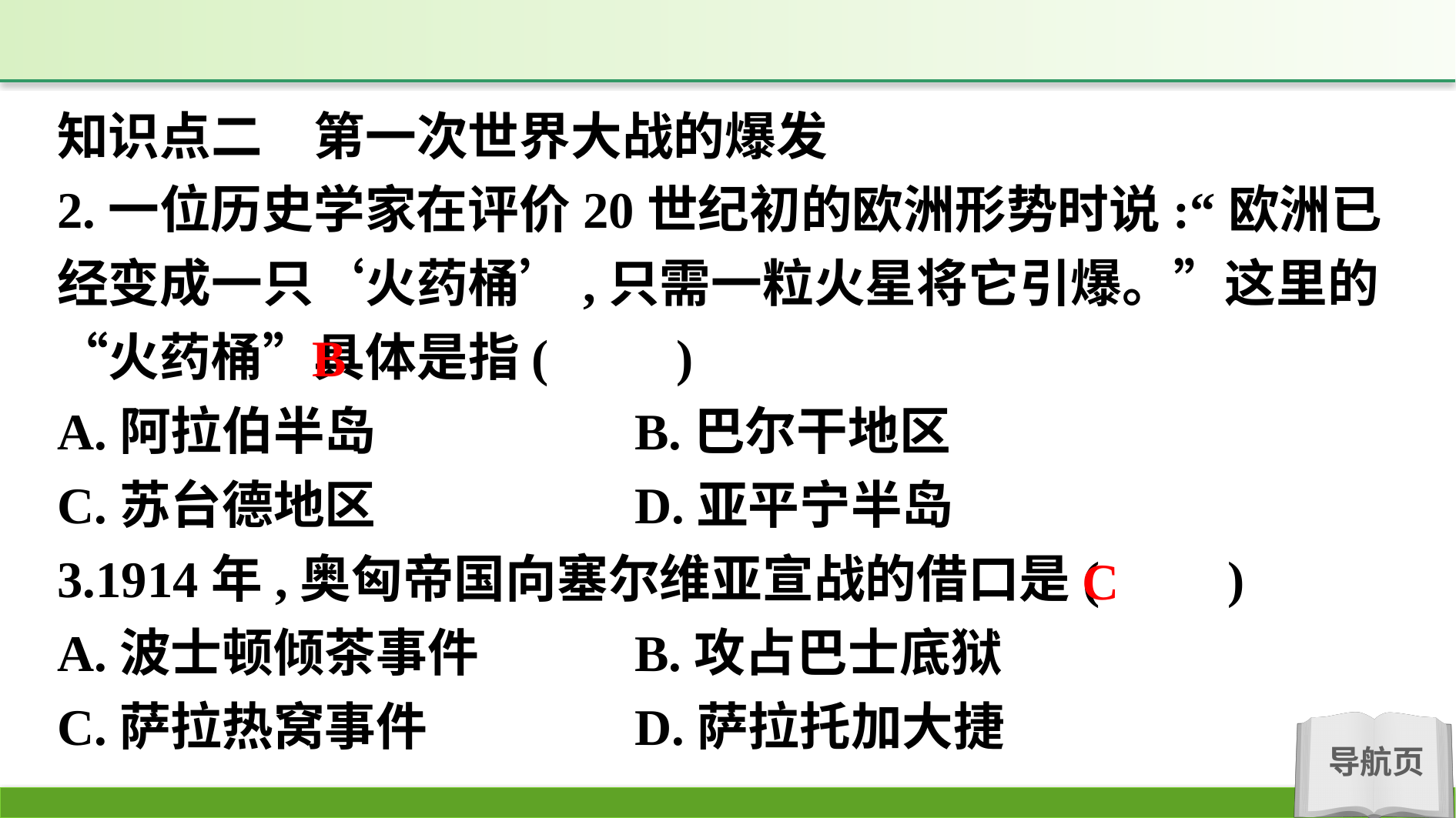

知识点二　第一次世界大战的爆发
2.一位历史学家在评价20世纪初的欧洲形势时说:“欧洲已经变成一只‘火药桶’,只需一粒火星将它引爆。”这里的“火药桶”具体是指(　　)
A.阿拉伯半岛　			B.巴尔干地区
C.苏台德地区　			D.亚平宁半岛
3.1914年,奥匈帝国向塞尔维亚宣战的借口是(　　)
A.波士顿倾茶事件		B.攻占巴士底狱
C.萨拉热窝事件			D.萨拉托加大捷
B
C